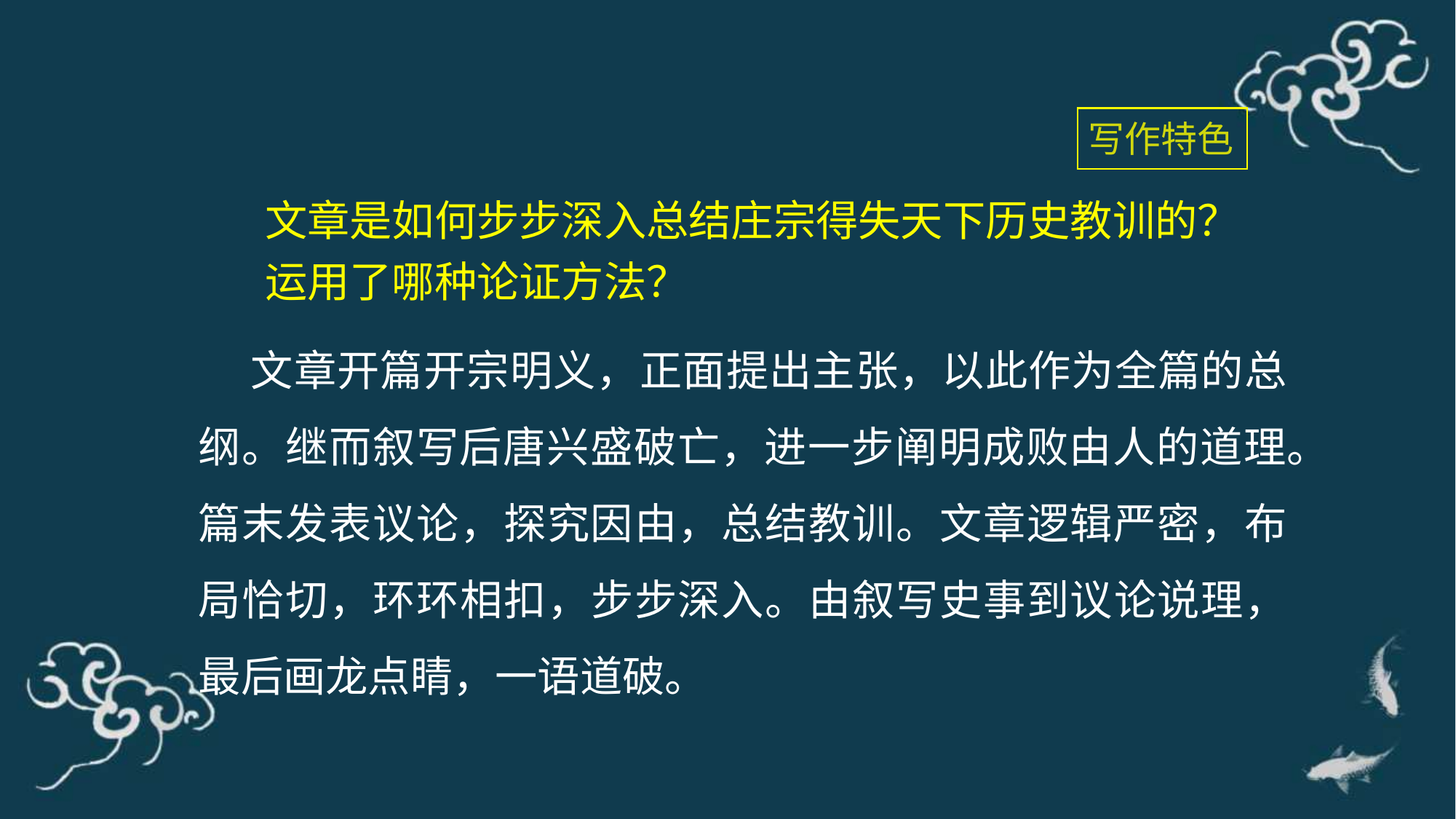

写作特色
文章是如何步步深入总结庄宗得失天下历史教训的？
运用了哪种论证方法？

    文章开篇开宗明义，正面提出主张，以此作为全篇的总纲。继而叙写后唐兴盛破亡，进一步阐明成败由人的道理。篇末发表议论，探究因由，总结教训。文章逻辑严密，布局恰切，环环相扣，步步深入。由叙写史事到议论说理，最后画龙点睛，一语道破。